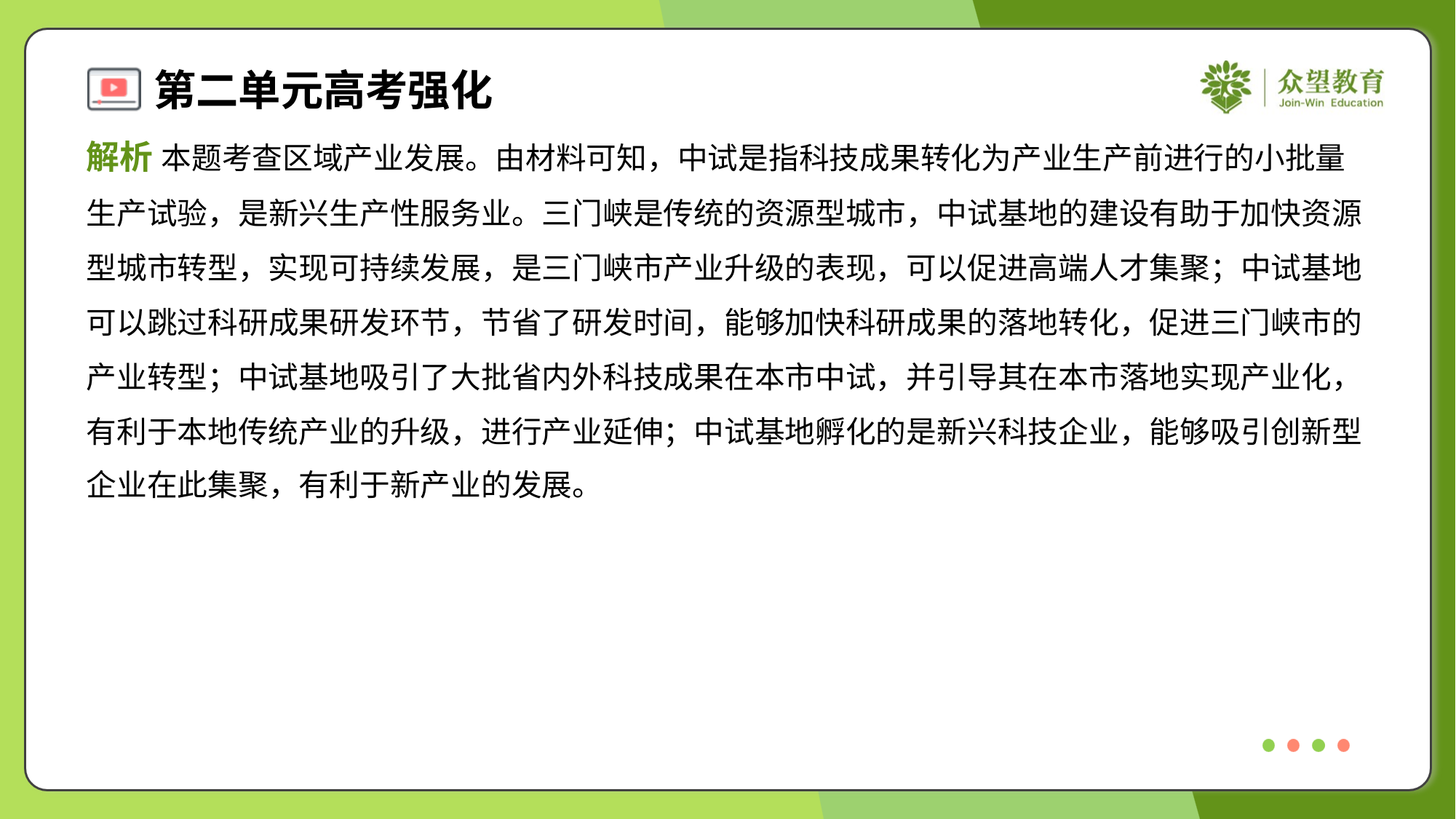

解析 本题考查区域产业发展。由材料可知，中试是指科技成果转化为产业生产前进行的小批量
生产试验，是新兴生产性服务业。三门峡是传统的资源型城市，中试基地的建设有助于加快资源
型城市转型，实现可持续发展，是三门峡市产业升级的表现，可以促进高端人才集聚；中试基地
可以跳过科研成果研发环节，节省了研发时间，能够加快科研成果的落地转化，促进三门峡市的
产业转型；中试基地吸引了大批省内外科技成果在本市中试，并引导其在本市落地实现产业化，
有利于本地传统产业的升级，进行产业延伸；中试基地孵化的是新兴科技企业，能够吸引创新型
企业在此集聚，有利于新产业的发展。